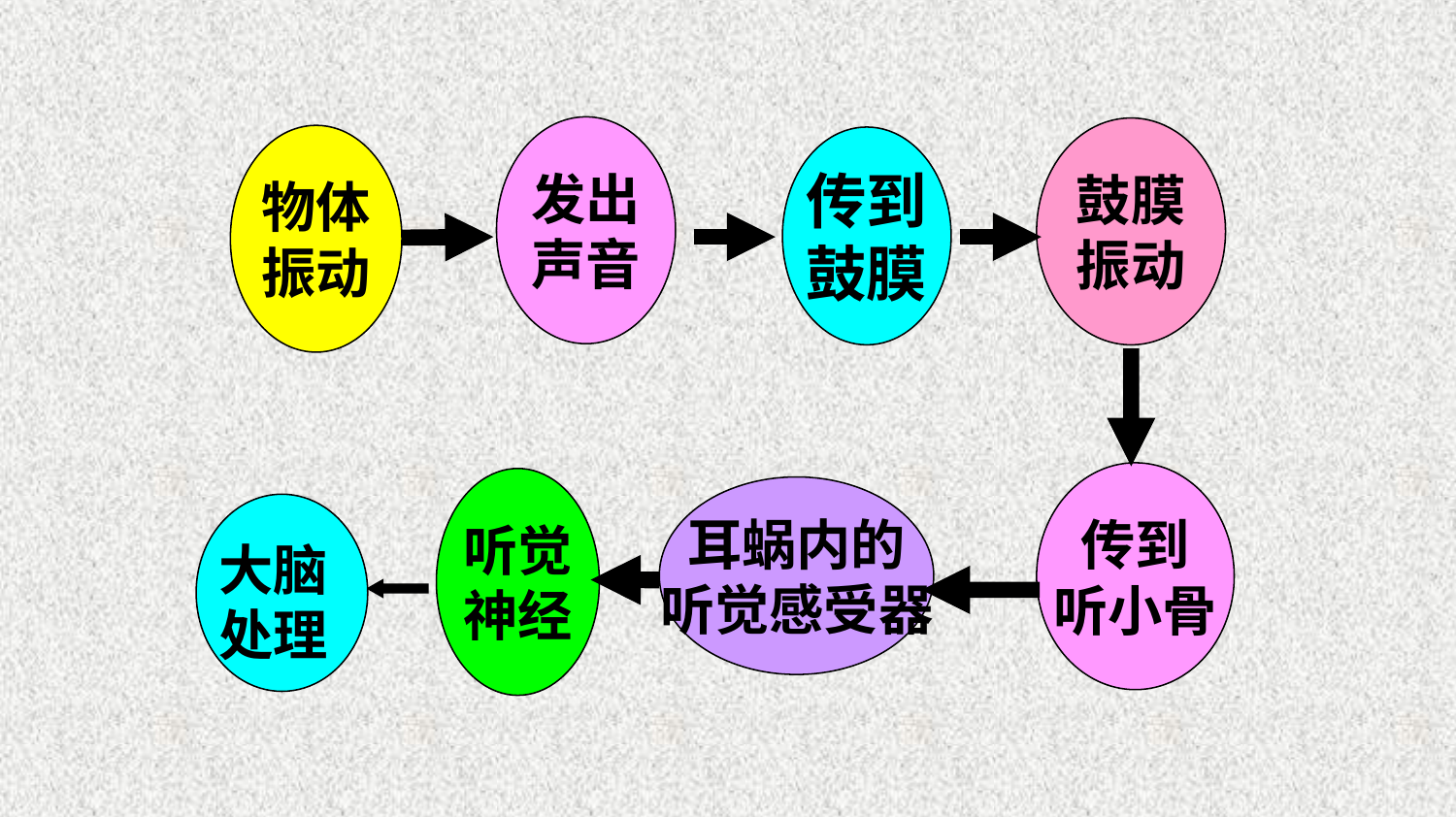

发出
声音
鼓膜
振动
物体
振动
传到
鼓膜

传到
听小骨

听觉
神经

耳蜗内的
听觉感受器

大脑处理